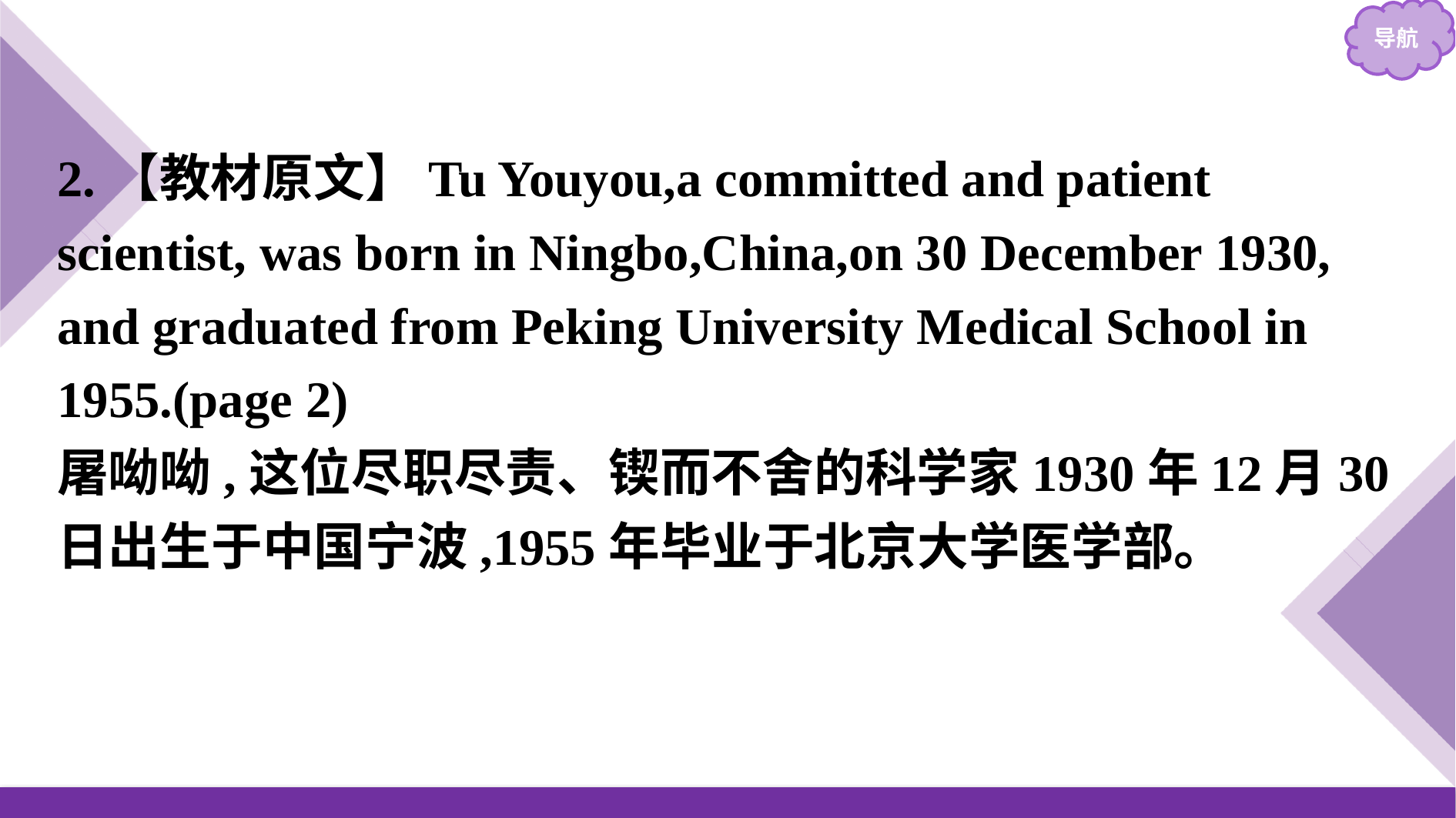

2.【教材原文】Tu Youyou,a committed and patient scientist, was born in Ningbo,China,on 30 December 1930, and graduated from Peking University Medical School in 1955.(page 2)
屠呦呦,这位尽职尽责、锲而不舍的科学家1930年12月30日出生于中国宁波,1955年毕业于北京大学医学部。